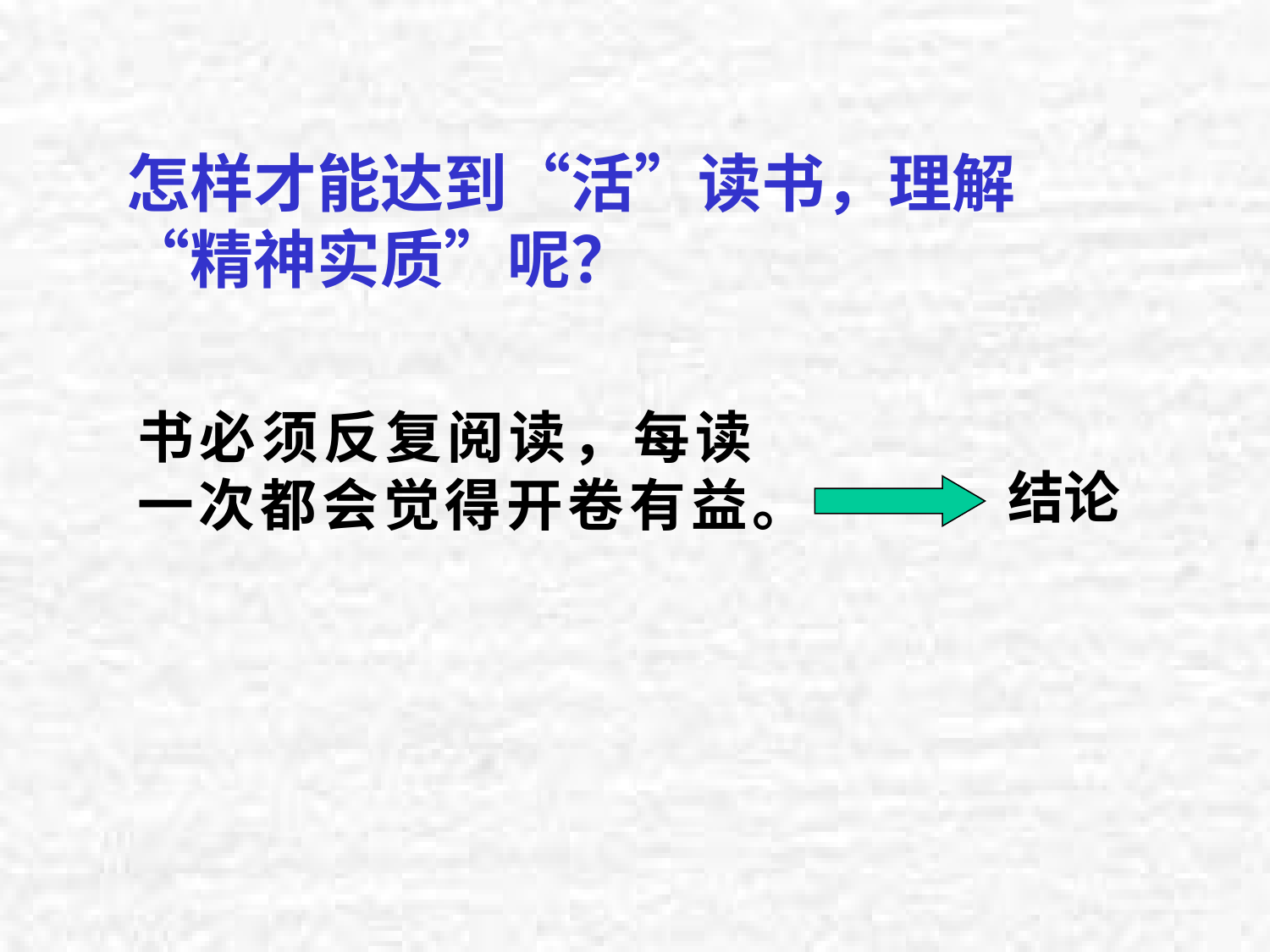

怎样才能达到“活”读书，理解“精神实质”呢？
书必须反复阅读，每读一次都会觉得开卷有益。
结论